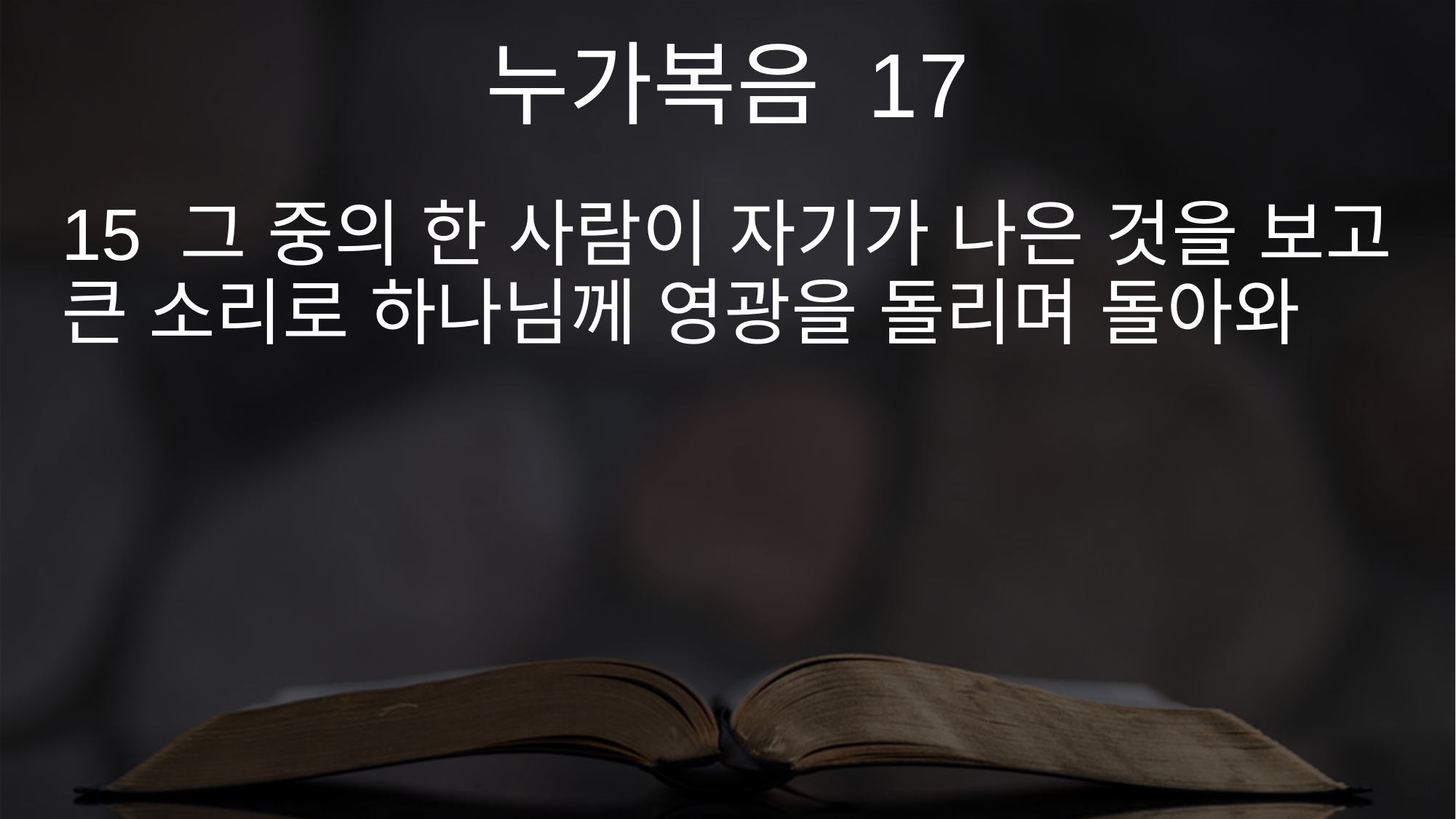

누가복음 17
15 그 중의 한 사람이 자기가 나은 것을 보고 큰 소리로 하나님께 영광을 돌리며 돌아와